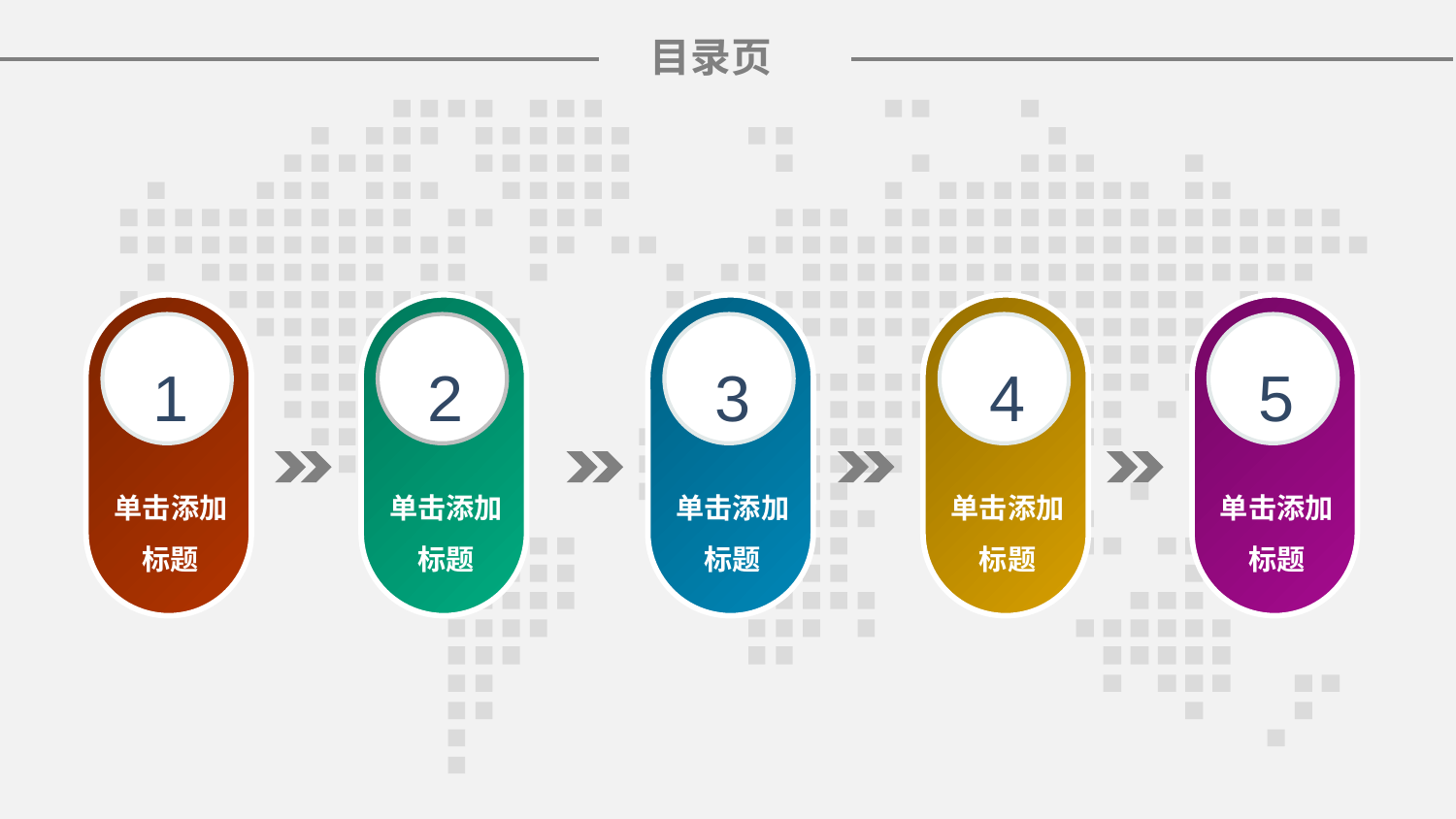

目录页
1

单击添加标题
2

单击添加标题
3

单击添加标题
4

单击添加标题
5

单击添加标题